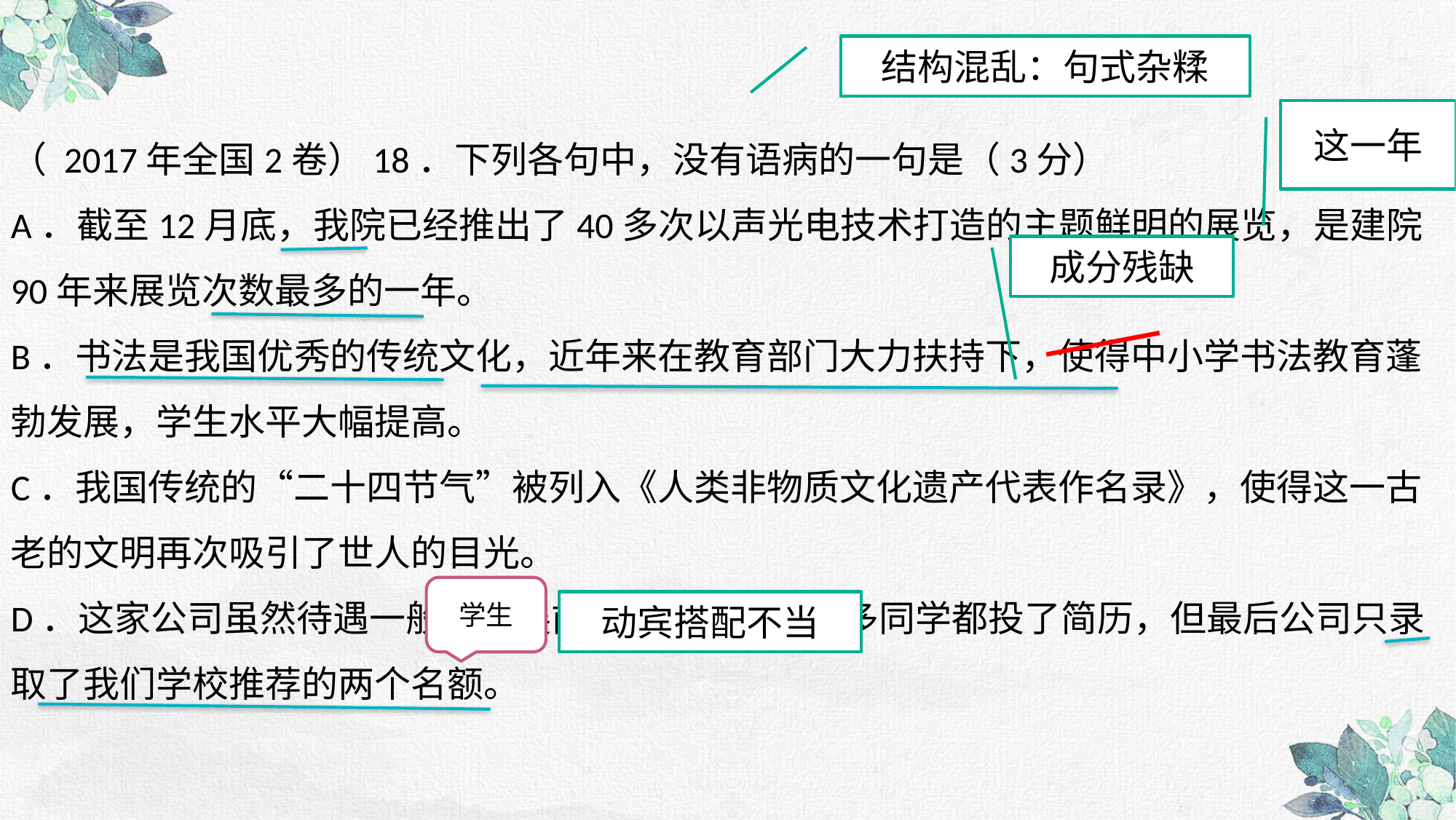

结构混乱：句式杂糅
这一年
（ 2017年全国2卷）18．下列各句中，没有语病的一句是（3分）
A．截至12月底，我院已经推出了40多次以声光电技术打造的主题鲜明的展览，是建院90年来展览次数最多的一年。
B．书法是我国优秀的传统文化，近年来在教育部门大力扶持下，使得中小学书法教育蓬勃发展，学生水平大幅提高。
C．我国传统的“二十四节气”被列入《人类非物质文化遗产代表作名录》，使得这一古老的文明再次吸引了世人的目光。
D．这家公司虽然待遇一般，发展前景却非常好，许多同学都投了简历，但最后公司只录取了我们学校推荐的两个名额。
成分残缺

学生
动宾搭配不当